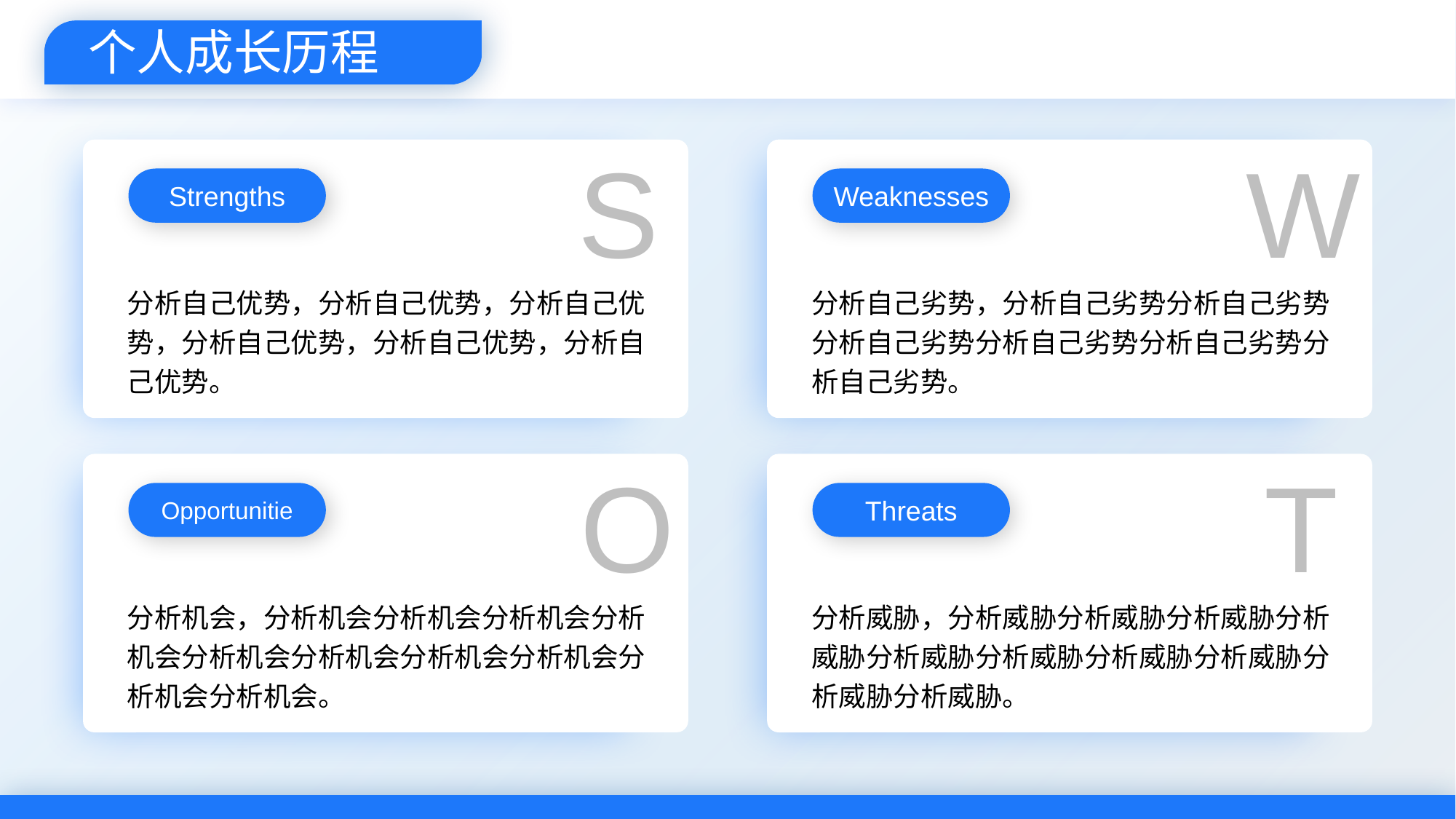

个人成长历程
S

Strengths
分析自己优势，分析自己优势，分析自己优势，分析自己优势，分析自己优势，分析自己优势。
W

Weaknesses
分析自己劣势，分析自己劣势分析自己劣势分析自己劣势分析自己劣势分析自己劣势分析自己劣势。
O

Opportunitie
分析机会，分析机会分析机会分析机会分析机会分析机会分析机会分析机会分析机会分析机会分析机会。
T

Threats
分析威胁，分析威胁分析威胁分析威胁分析威胁分析威胁分析威胁分析威胁分析威胁分析威胁分析威胁。